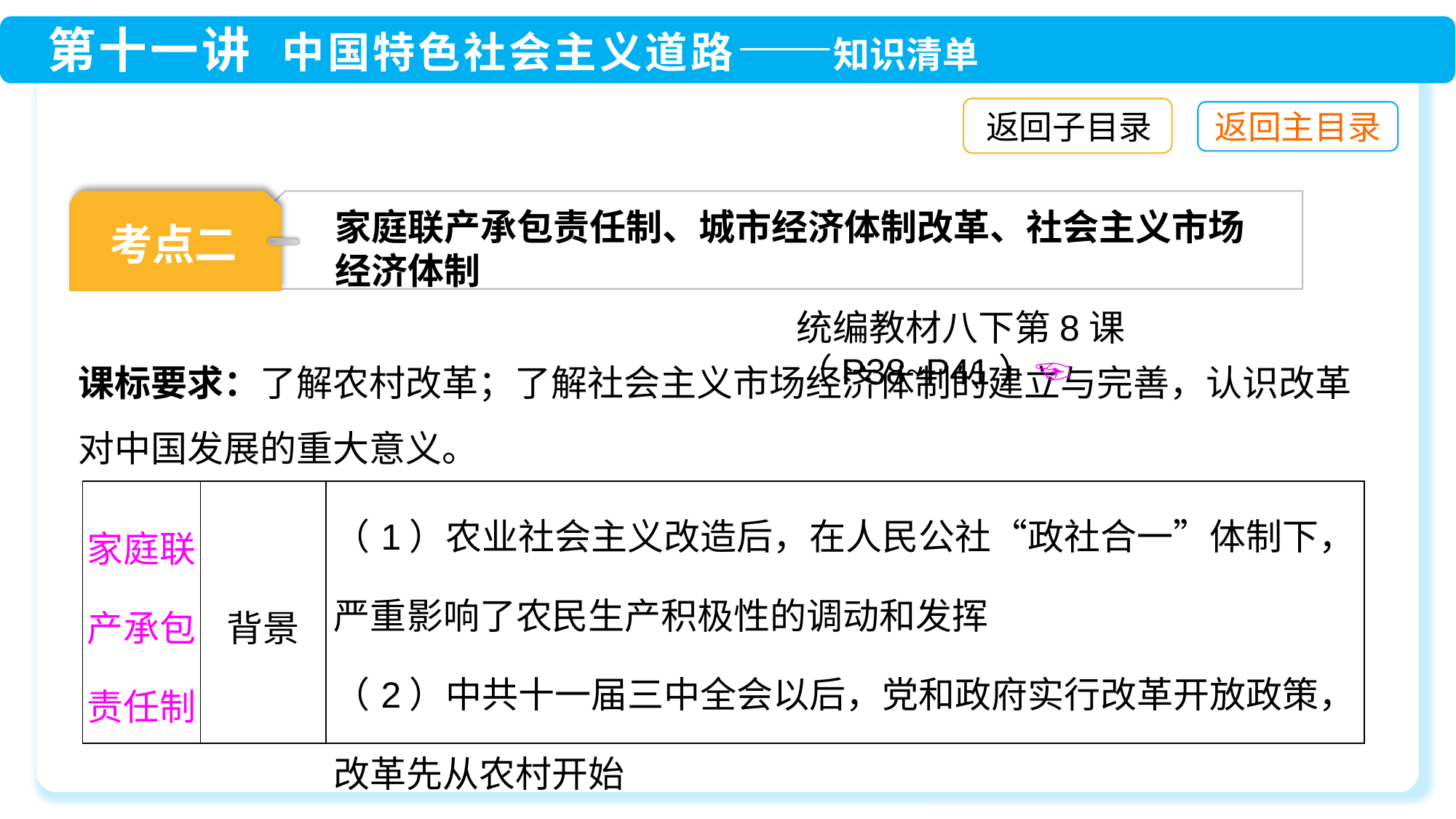

返回子目录

家庭联产承包责任制、城市经济体制改革、社会主义市场
经济体制

考点二

统编教材八下第8课（P38~P41）☜
课标要求：了解农村改革；了解社会主义市场经济体制的建立与完善，认识改革对中国发展的重大意义。
| 家庭联产承包责任制 | 背景 | （1）农业社会主义改造后，在人民公社“政社合一”体制下，严重影响了农民生产积极性的调动和发挥 （2）中共十一届三中全会以后，党和政府实行改革开放政策，改革先从农村开始 |
| --- | --- | --- |